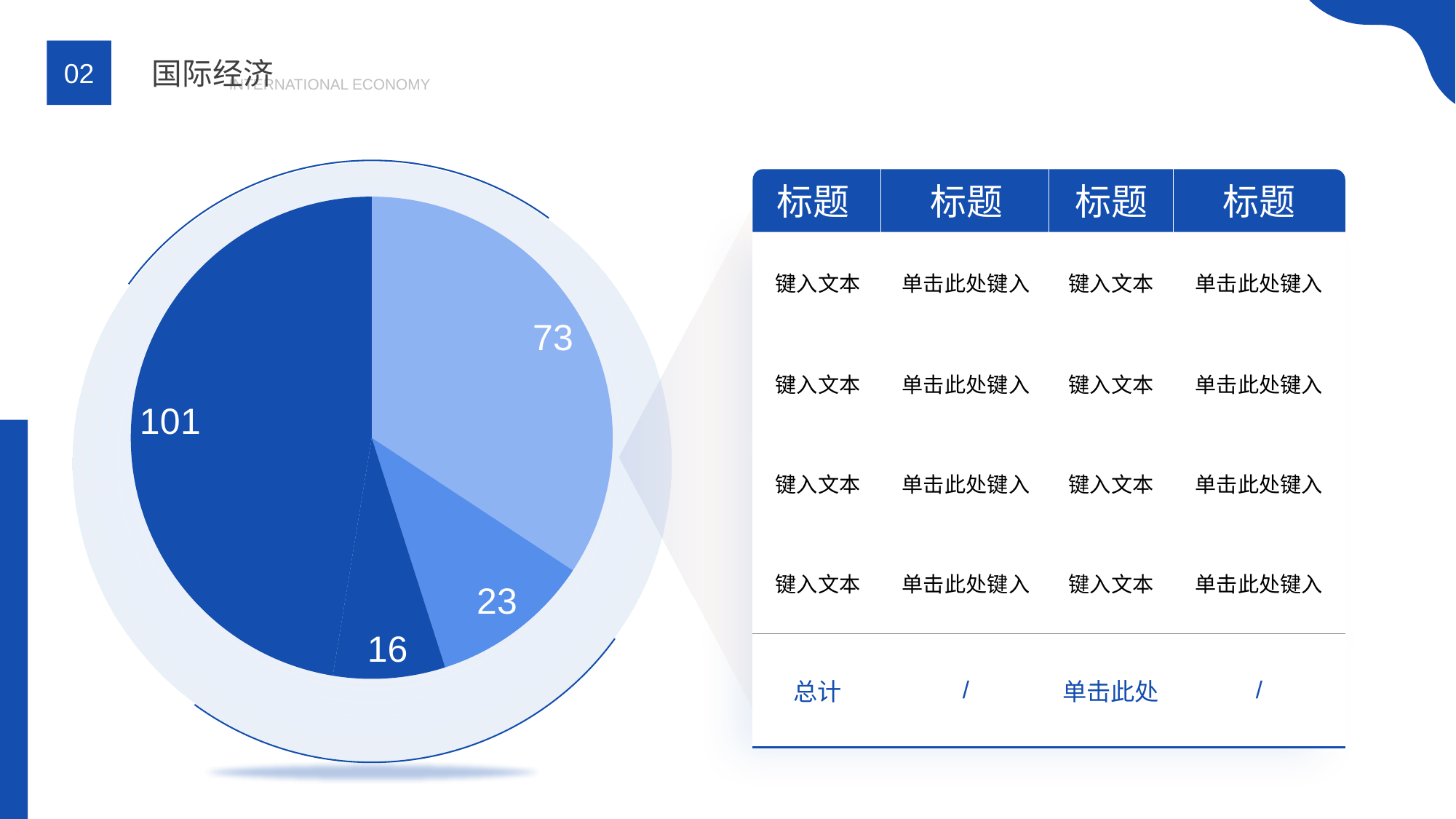

BY YUSHEN

国际经济
02
INTERNATIONAL ECONOMY

标题
标题
标题
标题

### Chart

| Category | 列1 |
|---|---|
|  | 73.0 |
|  | 23.0 |
|  | 16.0 |
|  | 101.0 |
| 键入文本 | 单击此处键入 | 键入文本 | 单击此处键入 |
| --- | --- | --- | --- |
| 键入文本 | 单击此处键入 | 键入文本 | 单击此处键入 |
| 键入文本 | 单击此处键入 | 键入文本 | 单击此处键入 |
| 键入文本 | 单击此处键入 | 键入文本 | 单击此处键入 |
| 总计 | / | 单击此处 | / |